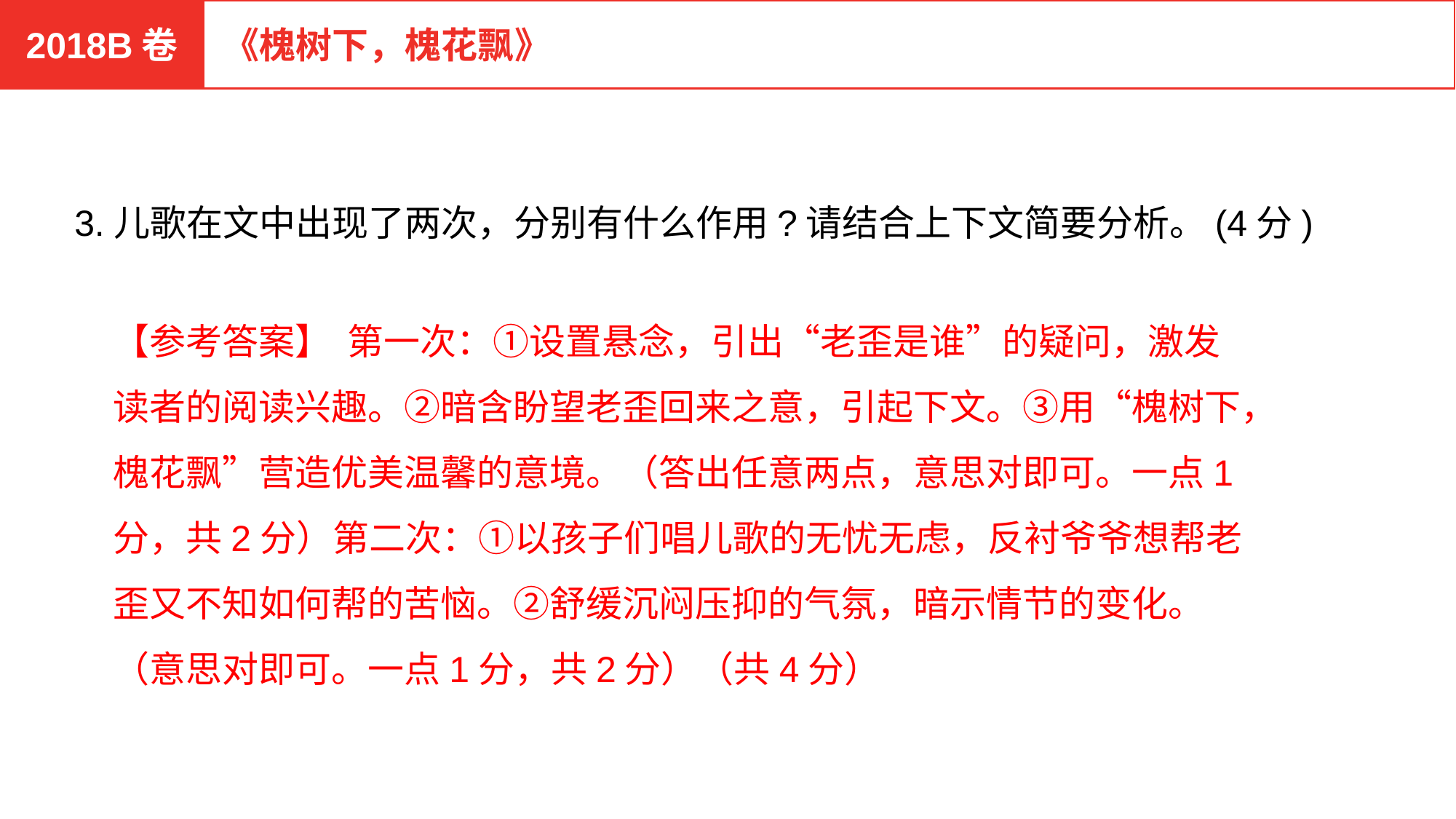

2018B卷
《槐树下，槐花飘》
3.儿歌在文中出现了两次，分别有什么作用?请结合上下文简要分析。(4分)
【参考答案】  第一次：①设置悬念，引出“老歪是谁”的疑问，激发读者的阅读兴趣。②暗含盼望老歪回来之意，引起下文。③用“槐树下，槐花飘”营造优美温馨的意境。（答出任意两点，意思对即可。一点1分，共2分）第二次：①以孩子们唱儿歌的无忧无虑，反衬爷爷想帮老歪又不知如何帮的苦恼。②舒缓沉闷压抑的气氛，暗示情节的变化。（意思对即可。一点1分，共2分）（共4分）